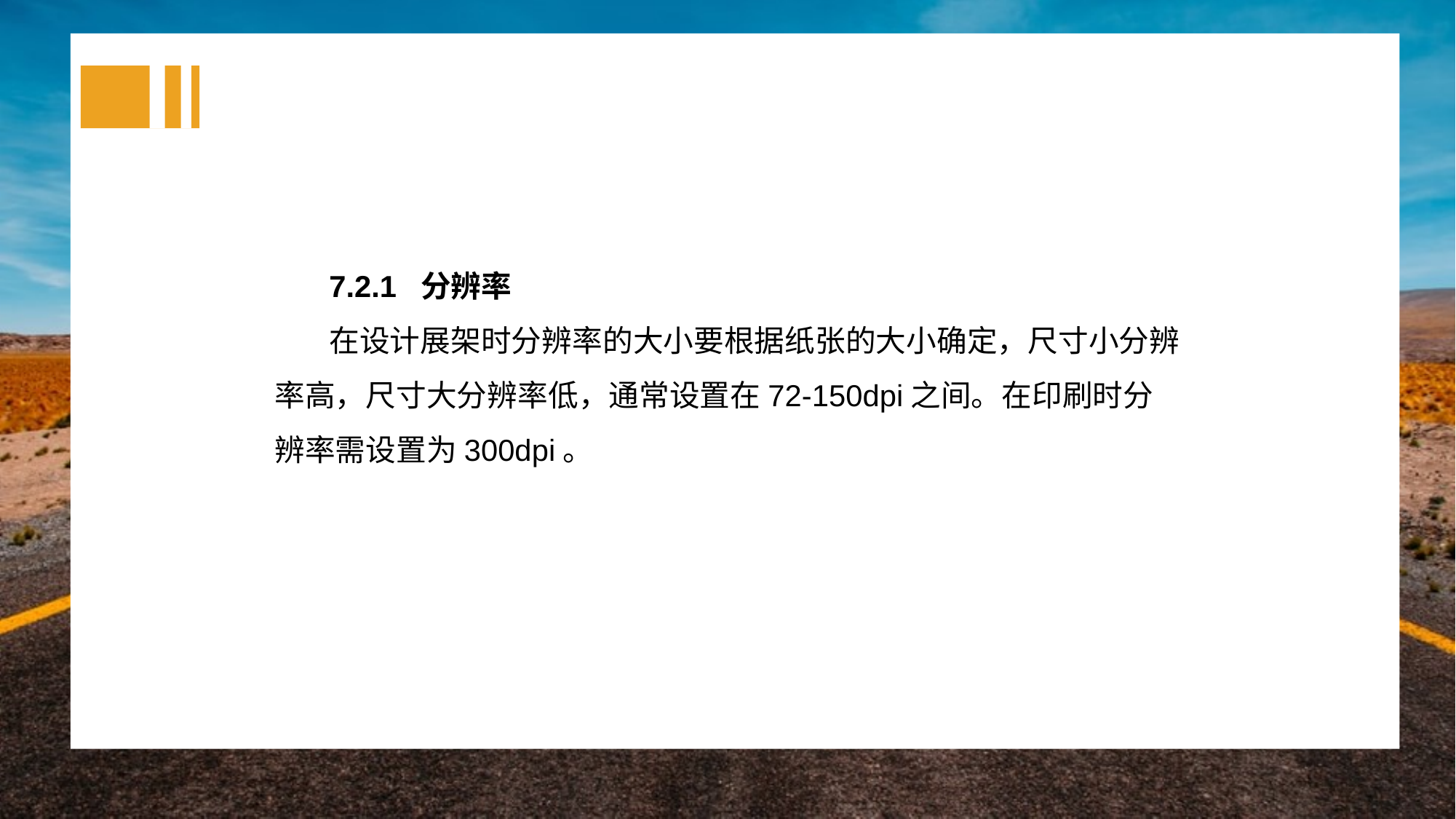

7.2.1  分辨率
在设计展架时分辨率的大小要根据纸张的大小确定，尺寸小分辨率高，尺寸大分辨率低，通常设置在72-150dpi之间。在印刷时分辨率需设置为300dpi。